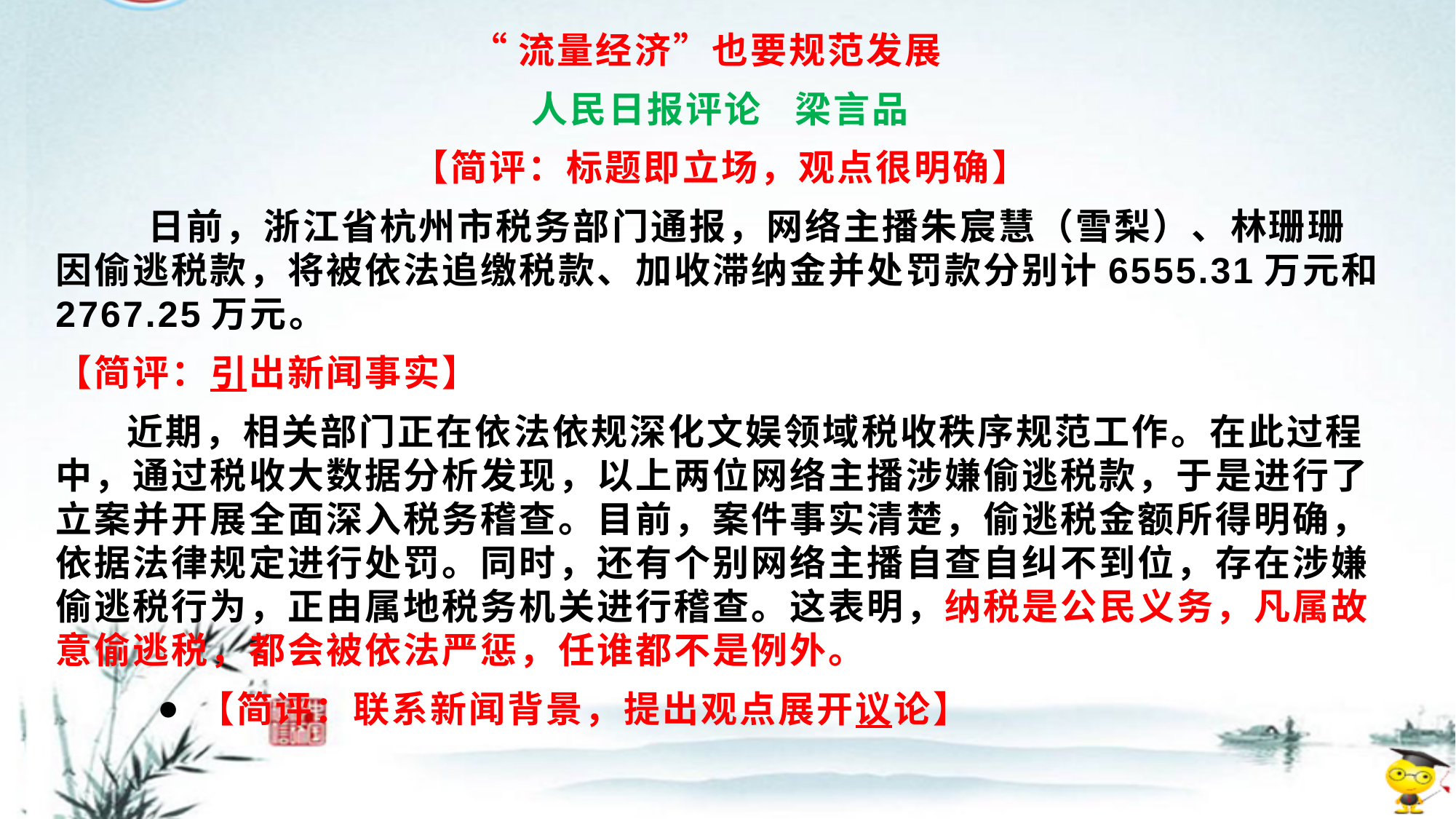

“流量经济”也要规范发展
人民日报评论   梁言品
【简评：标题即立场，观点很明确】
        日前，浙江省杭州市税务部门通报，网络主播朱宸慧（雪梨）、林珊珊因偷逃税款，将被依法追缴税款、加收滞纳金并处罚款分别计6555.31万元和2767.25万元。
【简评：引出新闻事实】
      近期，相关部门正在依法依规深化文娱领域税收秩序规范工作。在此过程中，通过税收大数据分析发现，以上两位网络主播涉嫌偷逃税款，于是进行了立案并开展全面深入税务稽查。目前，案件事实清楚，偷逃税金额所得明确，依据法律规定进行处罚。同时，还有个别网络主播自查自纠不到位，存在涉嫌偷逃税行为，正由属地税务机关进行稽查。这表明，纳税是公民义务，凡属故意偷逃税，都会被依法严惩，任谁都不是例外。
 【简评：联系新闻背景，提出观点展开议论】
#